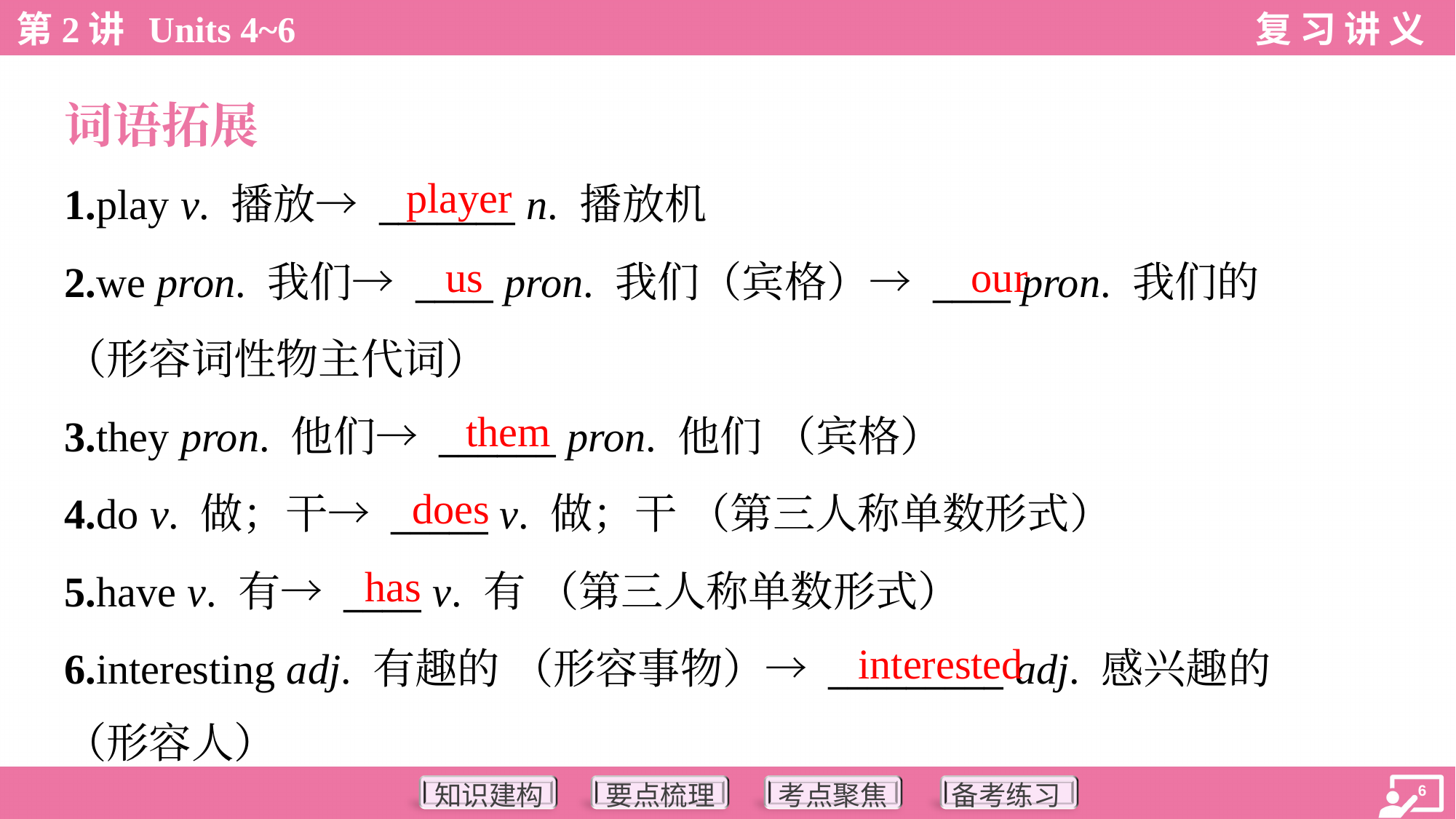

词语拓展
player
1.play v. 播放→ _______ n. 播放机
2.we pron. 我们→ ____ pron. 我们（宾格）→ ____ pron. 我们的
（形容词性物主代词）
3.they pron. 他们→ ______ pron. 他们 （宾格）
4.do v. 做；干→ _____ v. 做；干 （第三人称单数形式）
5.have v. 有→ ____ v. 有 （第三人称单数形式）
6.interesting adj. 有趣的 （形容事物）→ _________ adj. 感兴趣的
（形容人）
us
our
them
does
has
interested